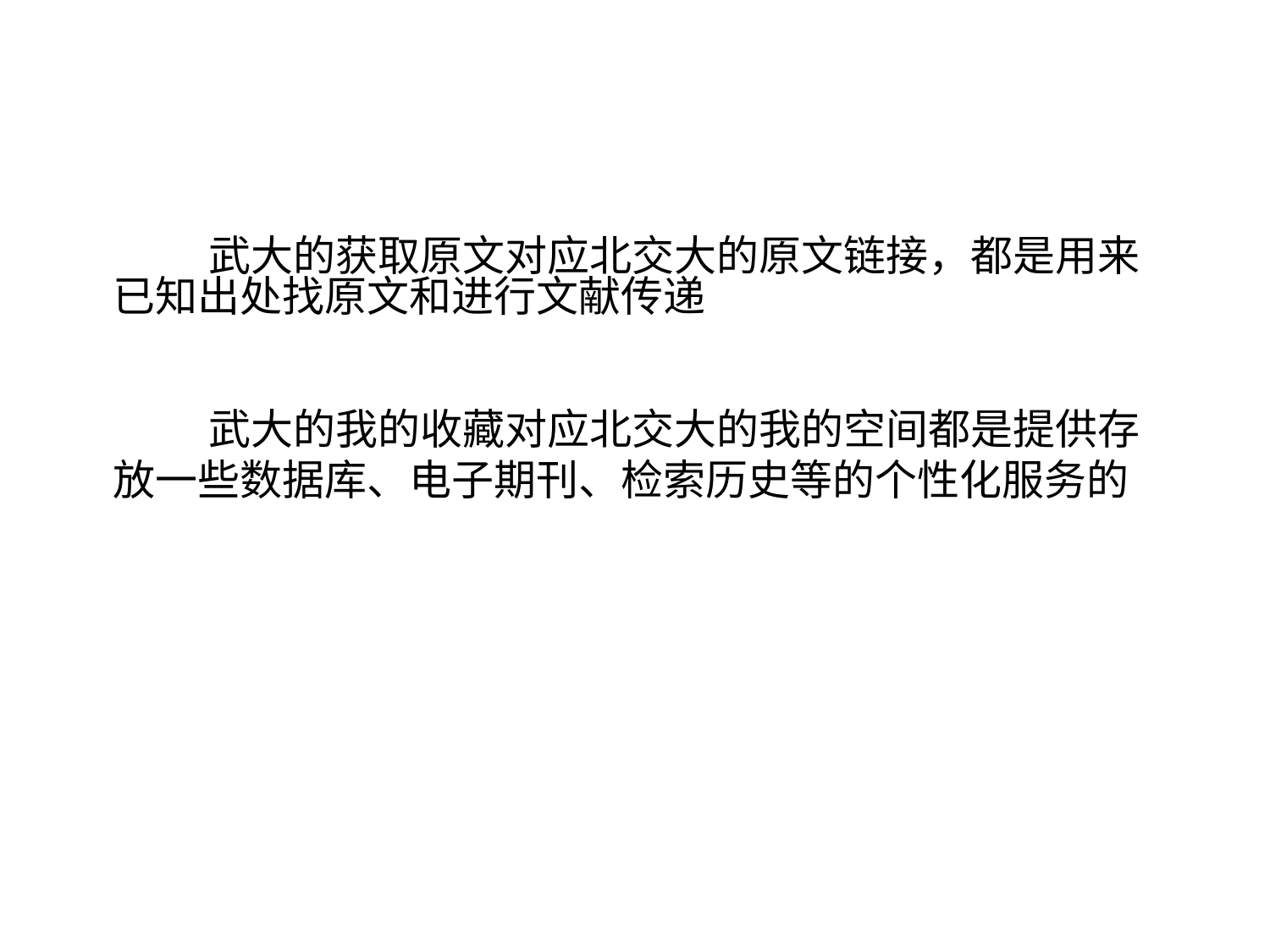

武大的获取原文对应北交大的原文链接，都是用来已知出处找原文和进行文献传递

# 武大的我的收藏对应北交大的我的空间都是提供存放一些数据库、电子期刊、检索历史等的个性化服务的